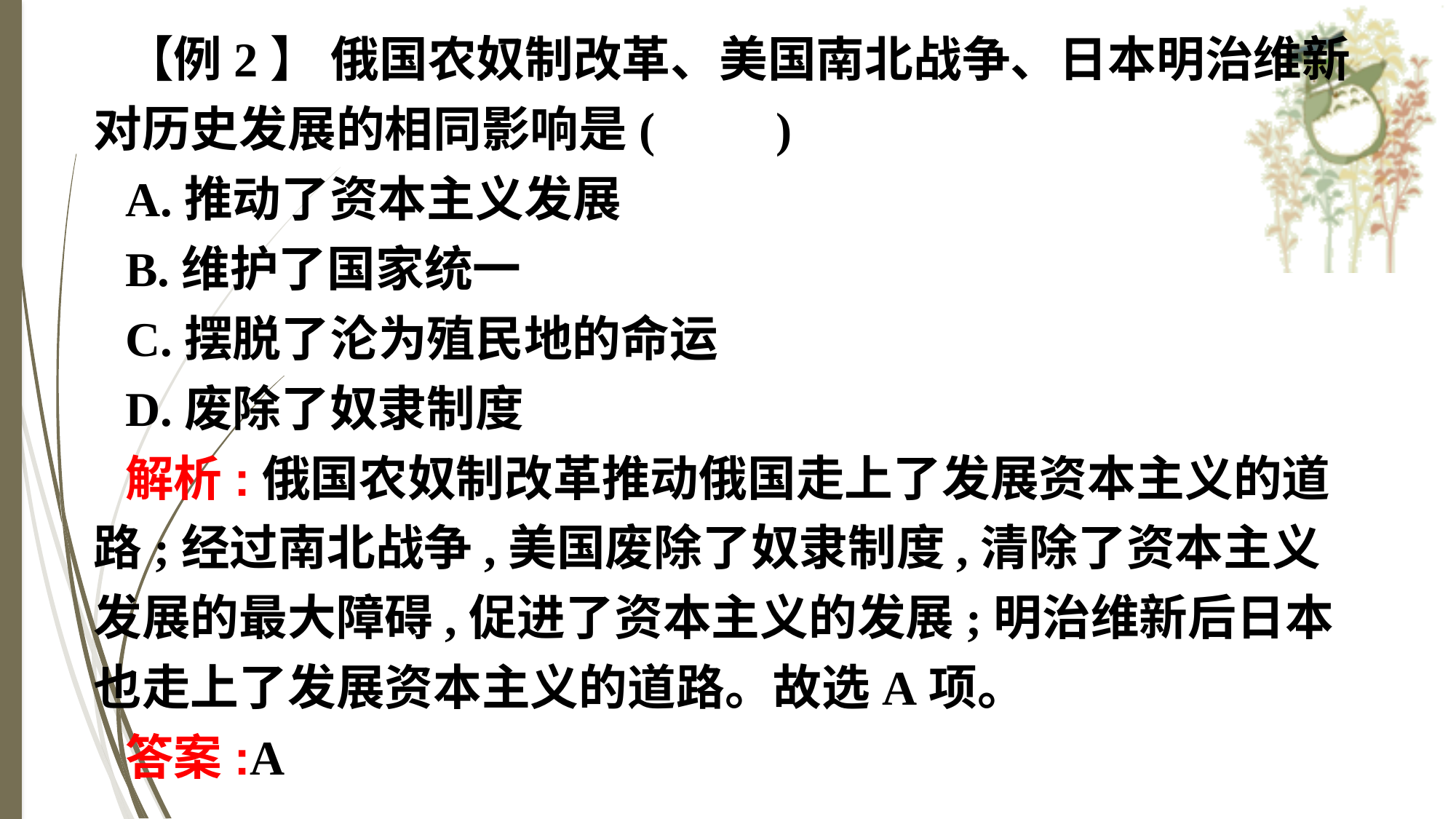

【例2】 俄国农奴制改革、美国南北战争、日本明治维新对历史发展的相同影响是(　　)
A.推动了资本主义发展
B.维护了国家统一
C.摆脱了沦为殖民地的命运
D.废除了奴隶制度
解析:俄国农奴制改革推动俄国走上了发展资本主义的道路;经过南北战争,美国废除了奴隶制度,清除了资本主义发展的最大障碍,促进了资本主义的发展;明治维新后日本也走上了发展资本主义的道路。故选A项。
答案:A